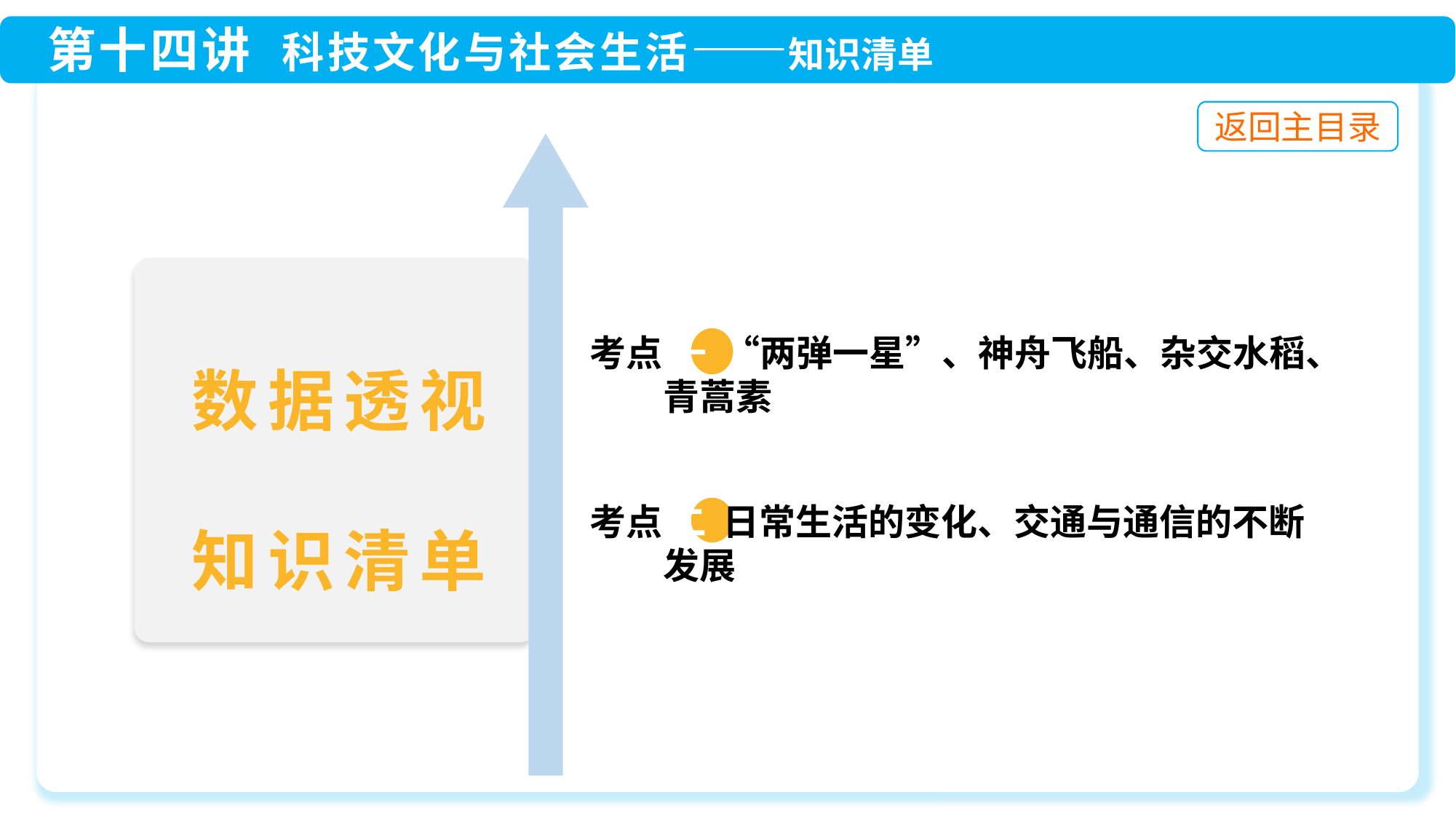

考点 一  “两弹一星”、神舟飞船、杂交水稻、
           青蒿素
  考点 二  日常生活的变化、交通与通信的不断
           发展

数据透视
知识清单